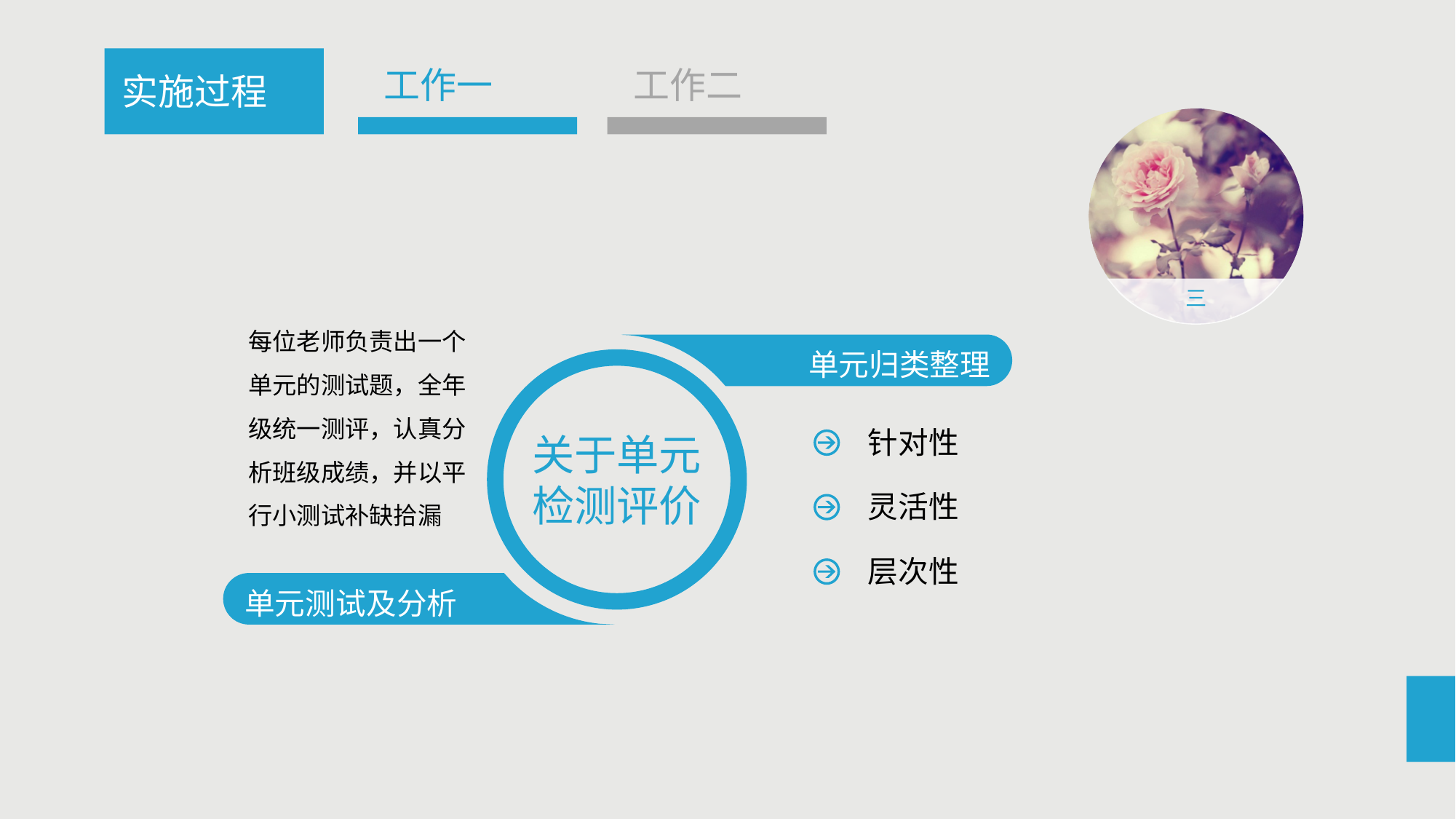

工作一

工作二
实施过程

三

每位老师负责出一个单元的测试题，全年级统一测评，认真分析班级成绩，并以平行小测试补缺拾漏
单元归类整理
关于单元检测评价
针对性

灵活性

层次性

单元测试及分析